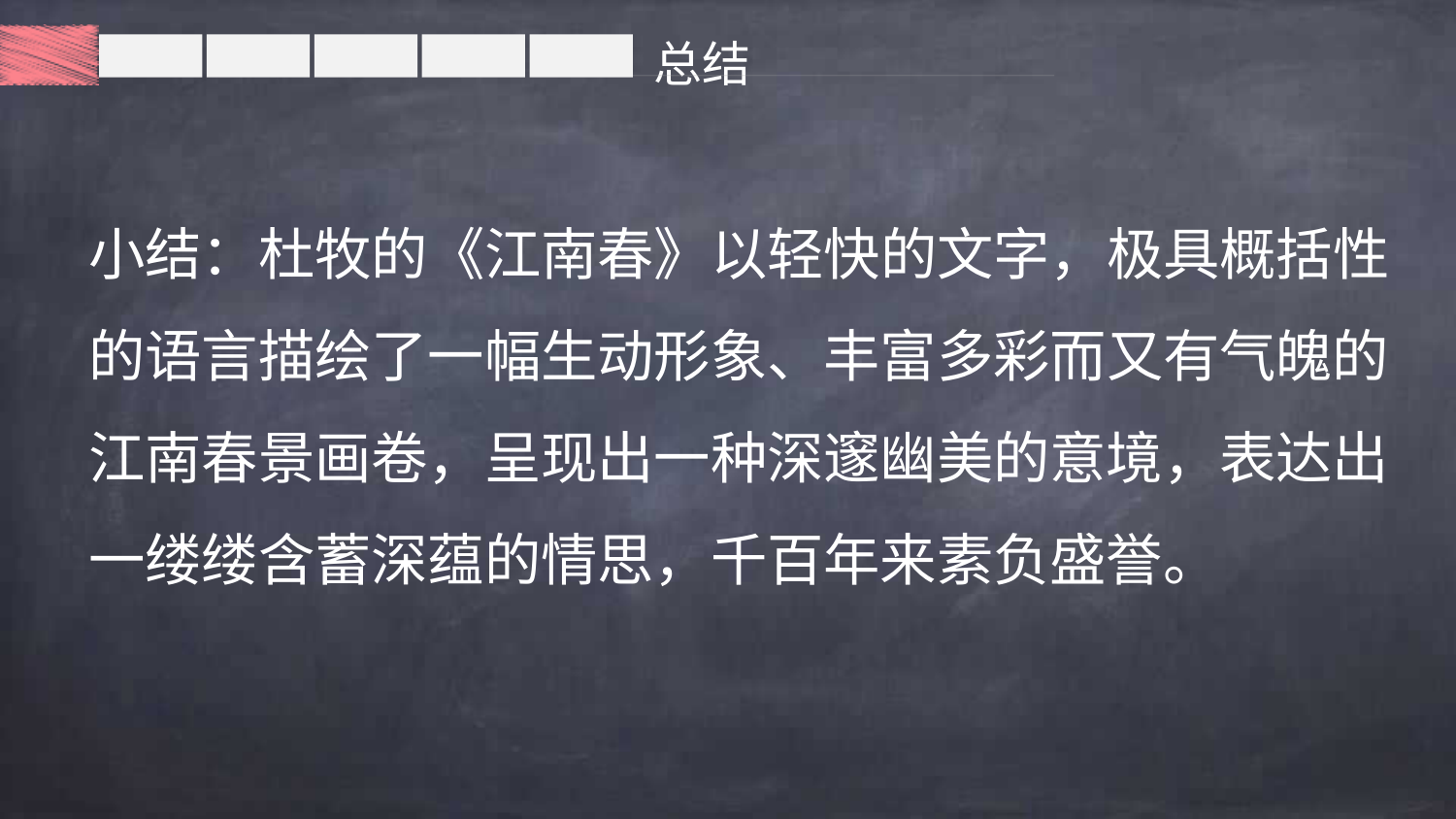

总结

小结：杜牧的《江南春》以轻快的文字，极具概括性的语言描绘了一幅生动形象、丰富多彩而又有气魄的江南春景画卷，呈现出一种深邃幽美的意境，表达出一缕缕含蓄深蕴的情思，千百年来素负盛誉。